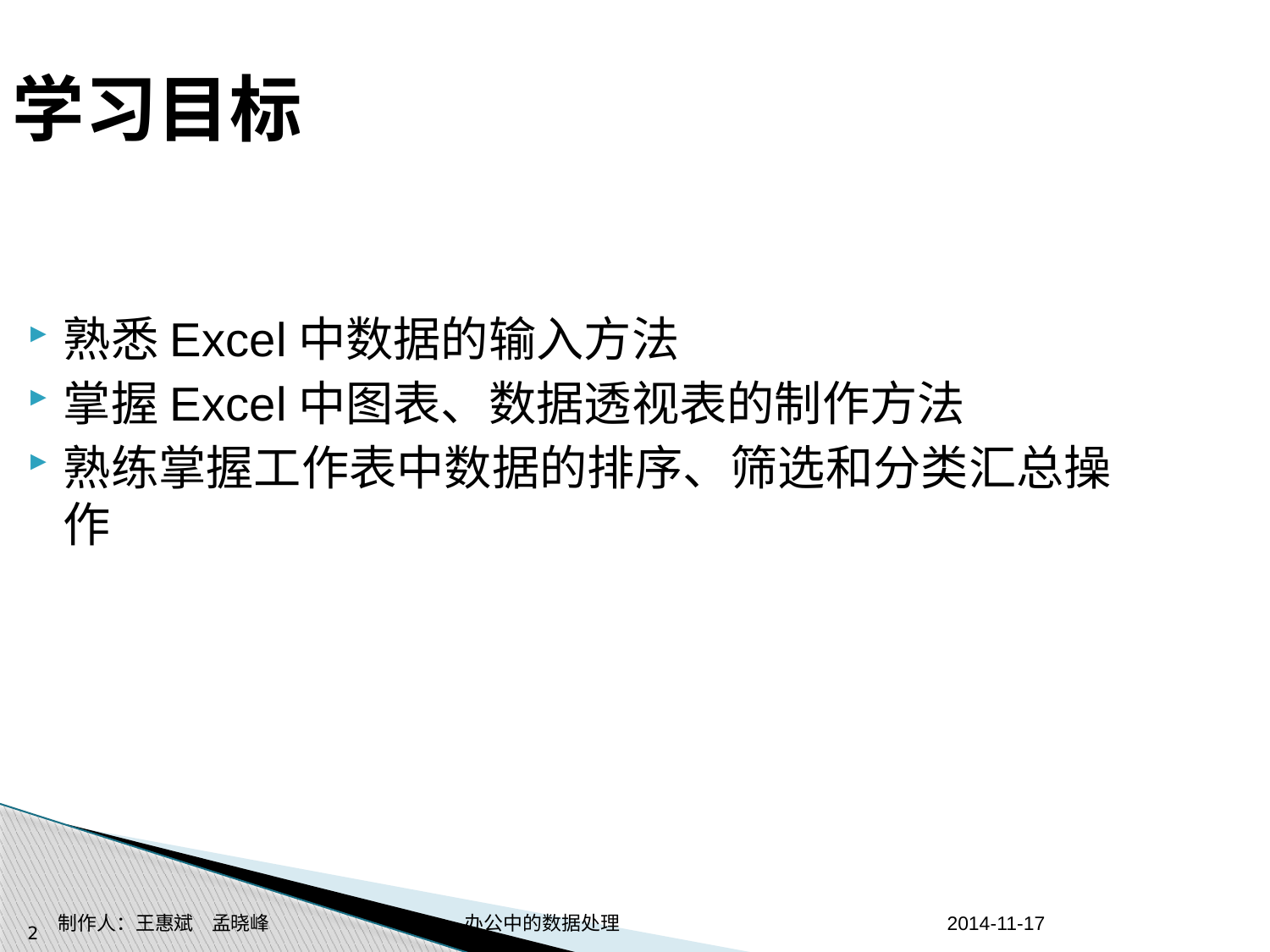

学习目标

熟悉Excel中数据的输入方法
掌握Excel中图表、数据透视表的制作方法
熟练掌握工作表中数据的排序、筛选和分类汇总操作

制作人：王惠斌    孟晓峰                                            办公中的数据处理
2014-11-17
2